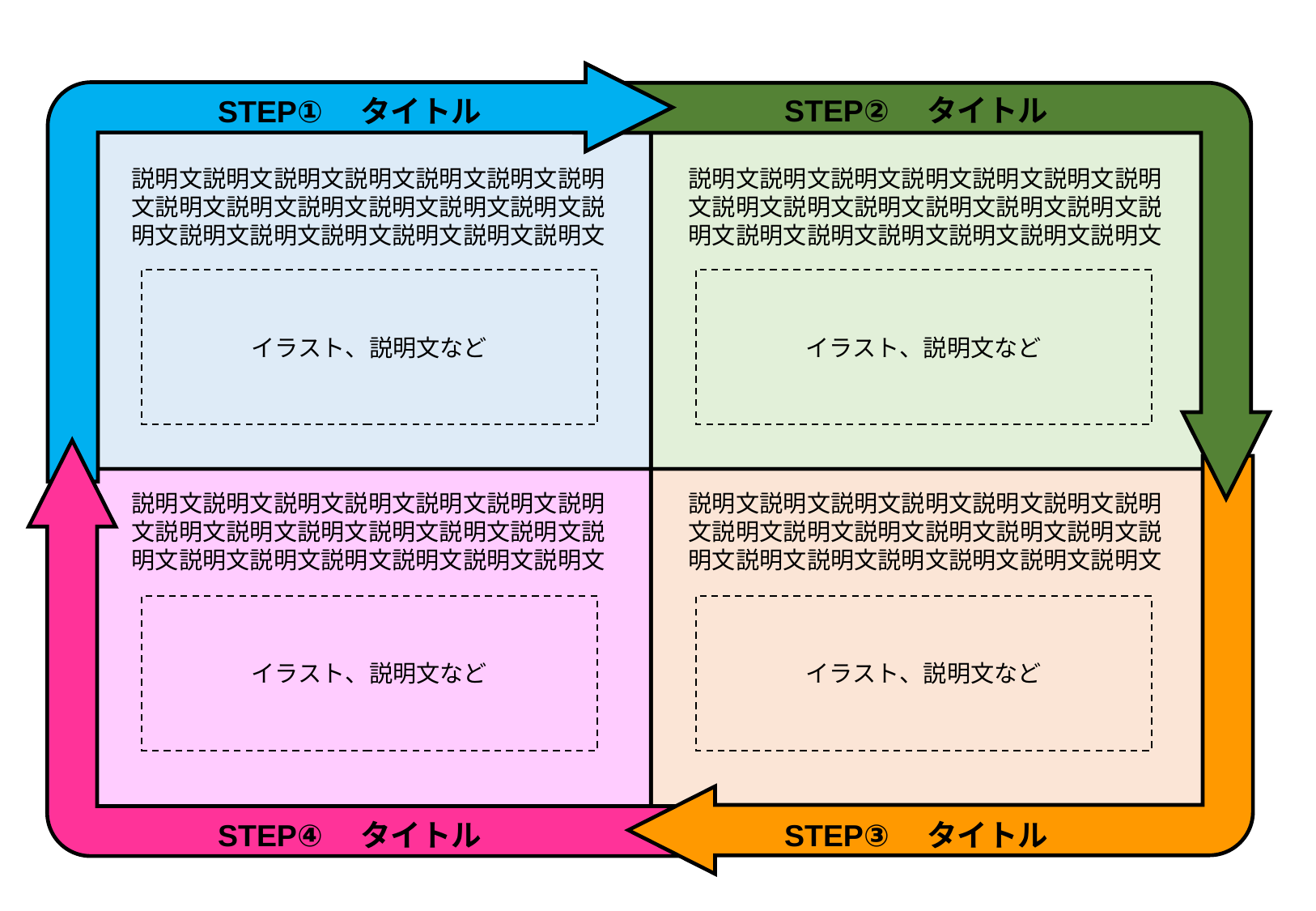

STEP②　タイトル
STEP①　タイトル
説明文説明文説明文説明文説明文説明文説明文説明文説明文説明文説明文説明文説明文説明文説明文説明文説明文説明文説明文説明文
説明文説明文説明文説明文説明文説明文説明文説明文説明文説明文説明文説明文説明文説明文説明文説明文説明文説明文説明文説明文
イラスト、説明文など
イラスト、説明文など
説明文説明文説明文説明文説明文説明文説明文説明文説明文説明文説明文説明文説明文説明文説明文説明文説明文説明文説明文説明文
説明文説明文説明文説明文説明文説明文説明文説明文説明文説明文説明文説明文説明文説明文説明文説明文説明文説明文説明文説明文
イラスト、説明文など
イラスト、説明文など
STEP④　タイトル
STEP③　タイトル